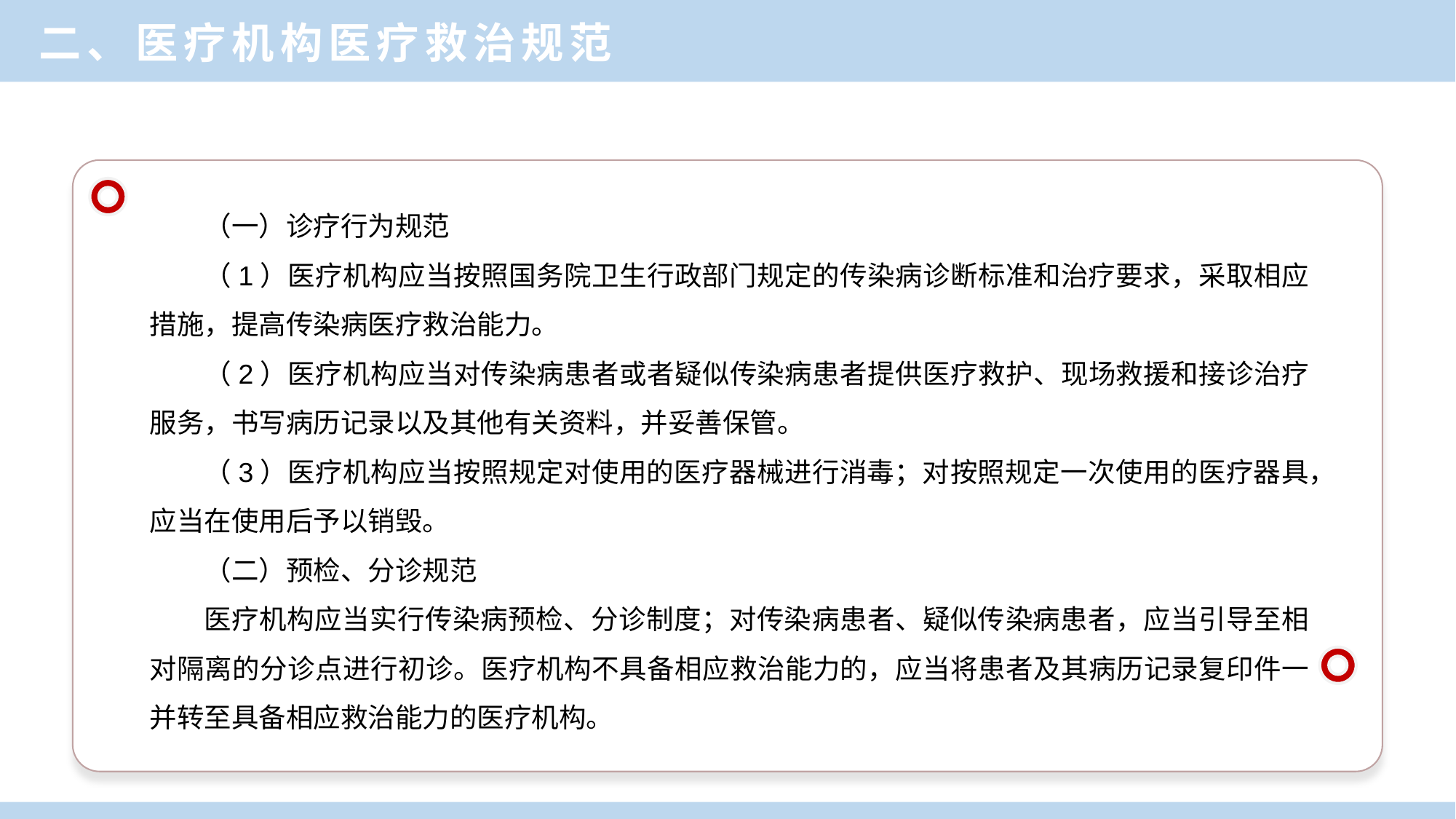

二、医疗机构医疗救治规范

（一）诊疗行为规范
（1）医疗机构应当按照国务院卫生行政部门规定的传染病诊断标准和治疗要求，采取相应措施，提高传染病医疗救治能力。
（2）医疗机构应当对传染病患者或者疑似传染病患者提供医疗救护、现场救援和接诊治疗服务，书写病历记录以及其他有关资料，并妥善保管。
（3）医疗机构应当按照规定对使用的医疗器械进行消毒；对按照规定一次使用的医疗器具，应当在使用后予以销毁。
（二）预检、分诊规范
医疗机构应当实行传染病预检、分诊制度；对传染病患者、疑似传染病患者，应当引导至相对隔离的分诊点进行初诊。医疗机构不具备相应救治能力的，应当将患者及其病历记录复印件一并转至具备相应救治能力的医疗机构。